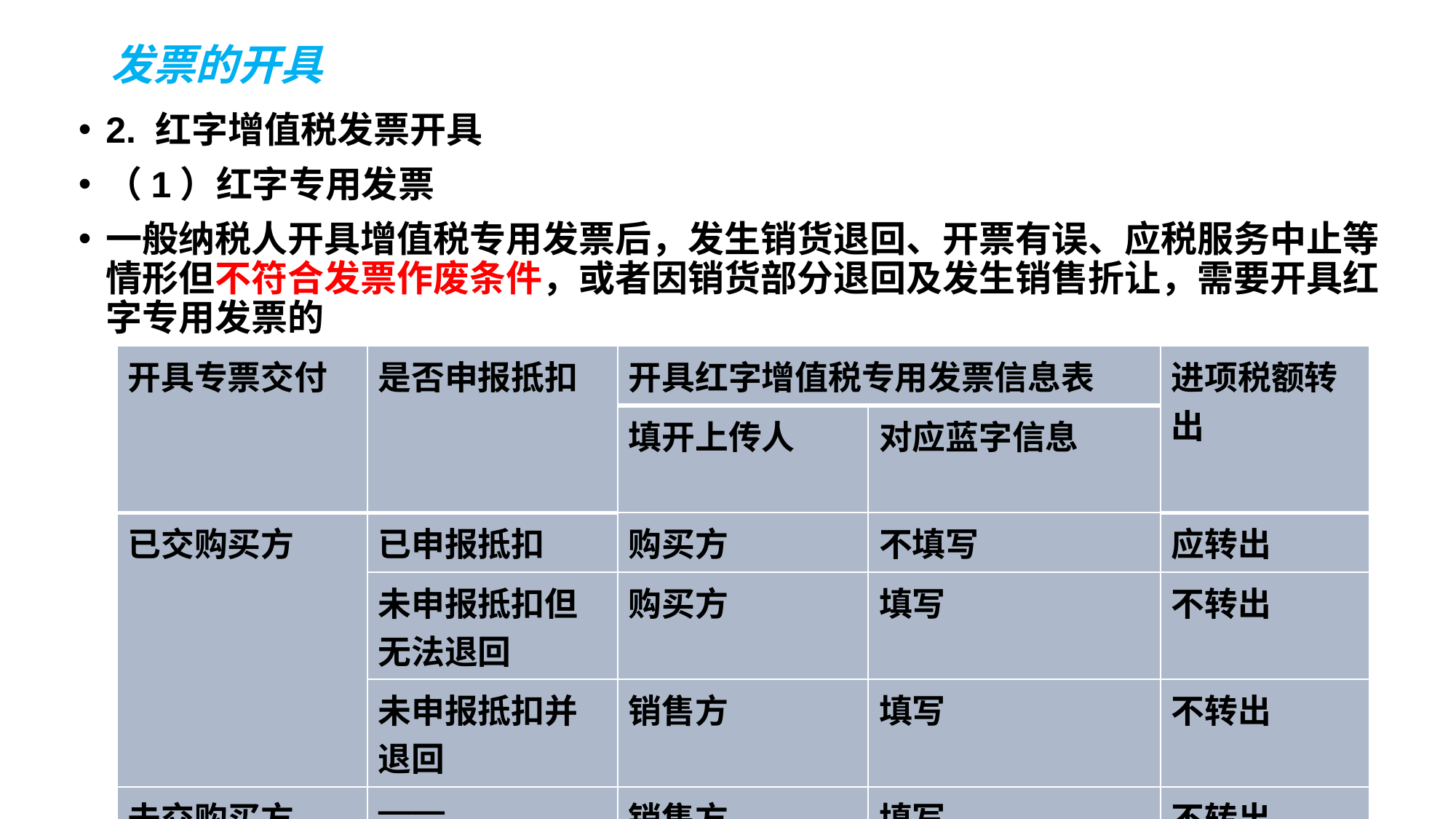

# 发票的开具
2. 红字增值税发票开具
（1）红字专用发票
一般纳税人开具增值税专用发票后，发生销货退回、开票有误、应税服务中止等情形但不符合发票作废条件，或者因销货部分退回及发生销售折让，需要开具红字专用发票的

| 开具专票交付 | 是否申报抵扣 | 开具红字增值税专用发票信息表 |  | 进项税额转出 |
| --- | --- | --- | --- | --- |
|  |  | 填开上传人 | 对应蓝字信息 |  |
| 已交购买方 | 已申报抵扣 | 购买方 | 不填写 | 应转出 |
|  | 未申报抵扣但无法退回 | 购买方 | 填写 | 不转出 |
|  | 未申报抵扣并退回 | 销售方 | 填写 | 不转出 |
| 未交购买方 | —— | 销售方 | 填写 | 不转出 |